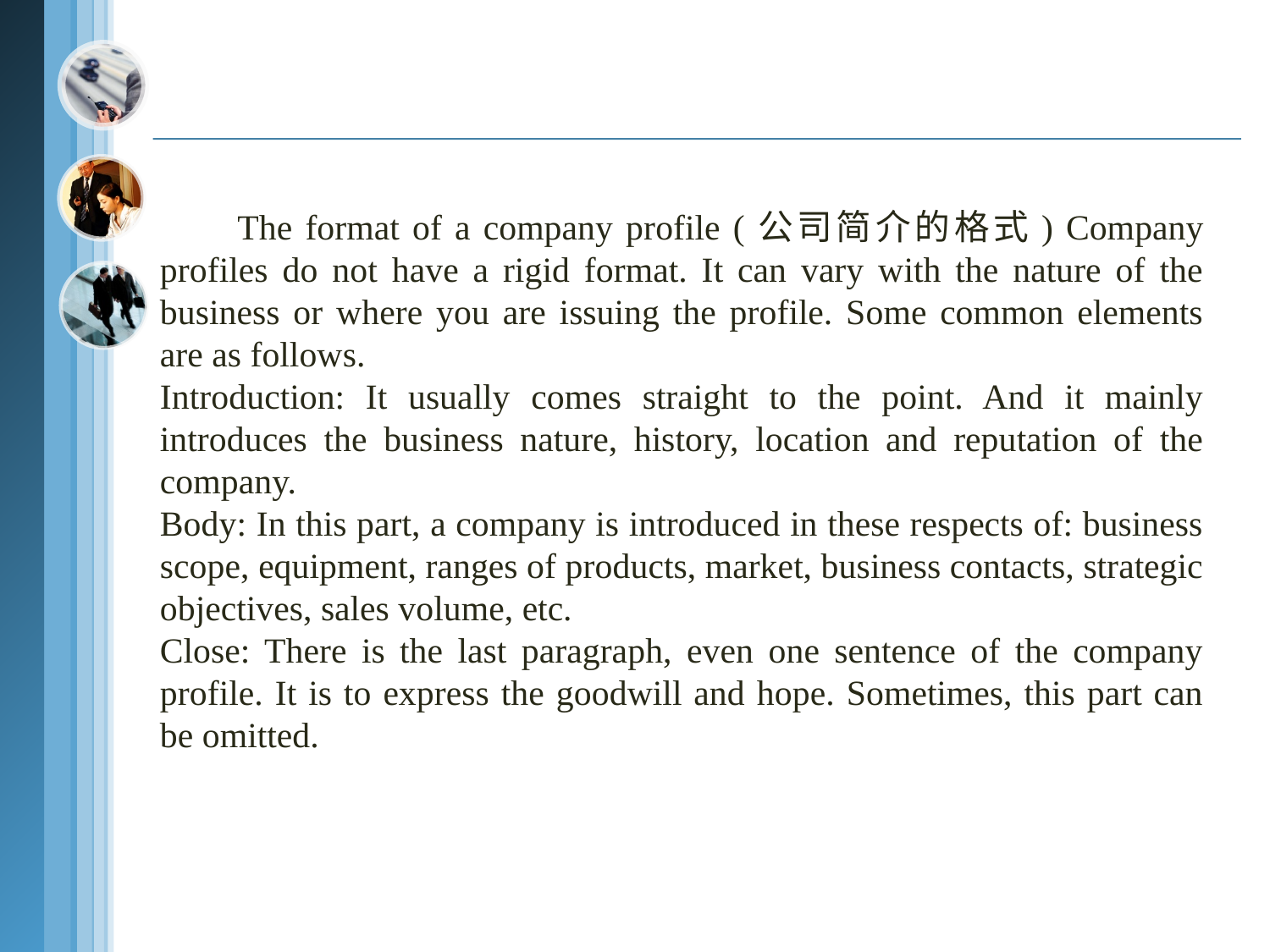

The format of a company profile (公司简介的格式) Company profiles do not have a rigid format. It can vary with the nature of the business or where you are issuing the profile. Some common elements are as follows.
Introduction: It usually comes straight to the point. And it mainly introduces the business nature, history, location and reputation of the company.
Body: In this part, a company is introduced in these respects of: business scope, equipment, ranges of products, market, business contacts, strategic objectives, sales volume, etc.
Close: There is the last paragraph, even one sentence of the company profile. It is to express the goodwill and hope. Sometimes, this part can be omitted.